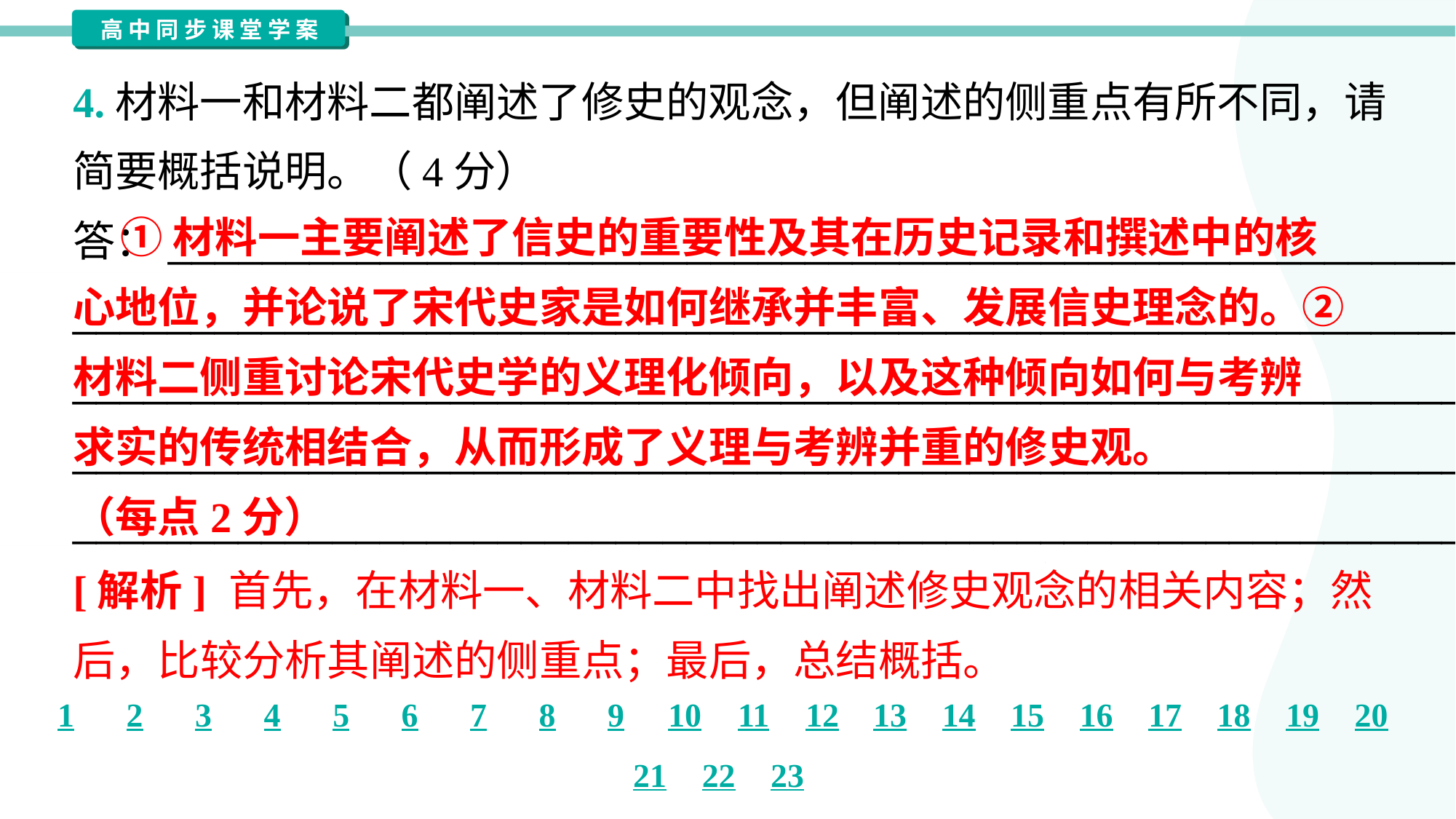

4.材料一和材料二都阐述了修史的观念，但阐述的侧重点有所不同，请
简要概括说明。（4分）
答：_________________________________________________________
_____________________________________________________________
_____________________________________________________________
_____________________________________________________________
_____________________________________________________________
     ①材料一主要阐述了信史的重要性及其在历史记录和撰述中的核
心地位，并论说了宋代史家是如何继承并丰富、发展信史理念的。②
材料二侧重讨论宋代史学的义理化倾向，以及这种倾向如何与考辨
求实的传统相结合，从而形成了义理与考辨并重的修史观。
（每点2分）
[解析] 首先，在材料一、材料二中找出阐述修史观念的相关内容；然
后，比较分析其阐述的侧重点；最后，总结概括。